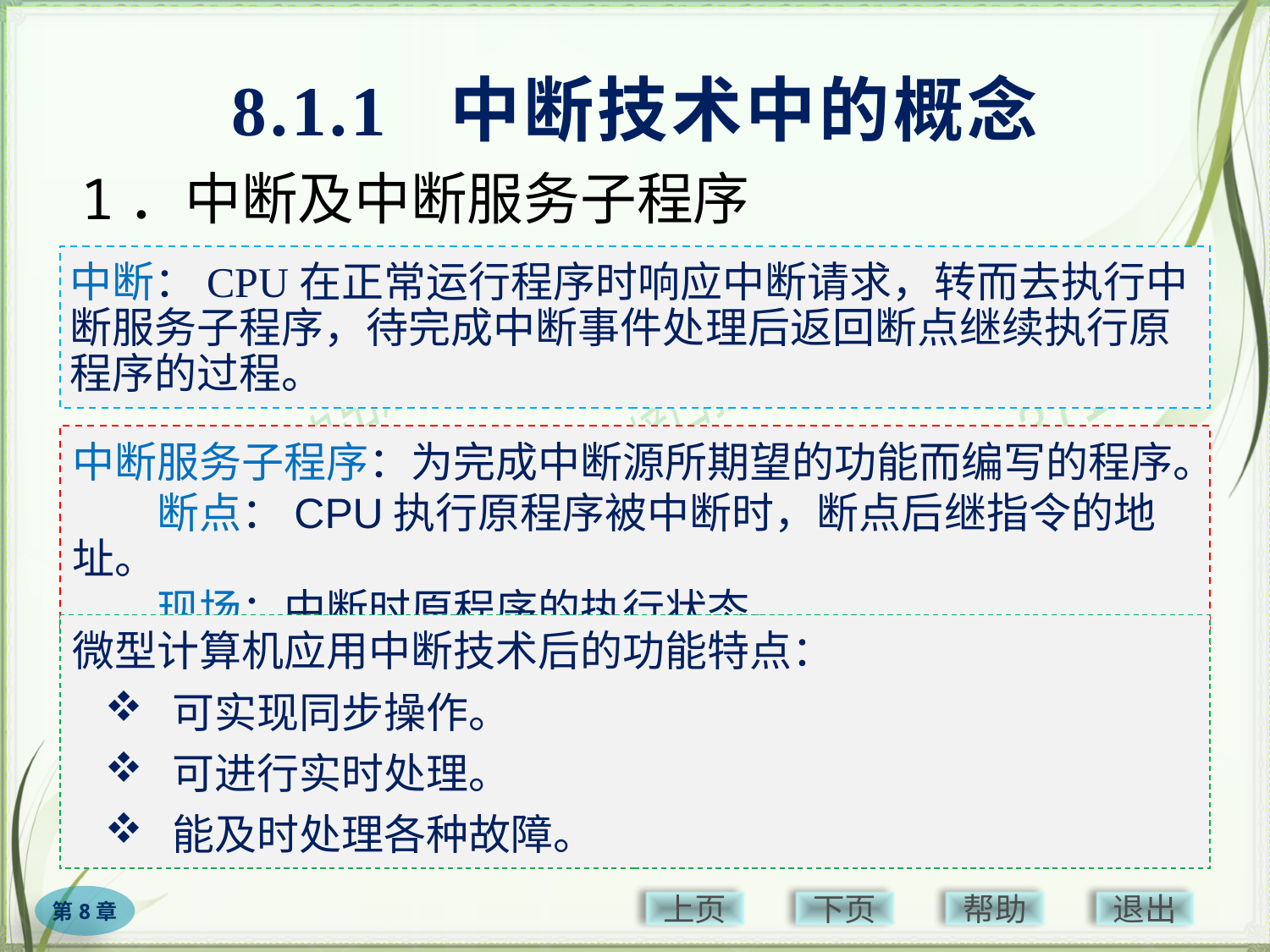

# 8.1.1  中断技术中的概念
1．中断及中断服务子程序
中断：CPU在正常运行程序时响应中断请求，转而去执行中断服务子程序，待完成中断事件处理后返回断点继续执行原程序的过程。
中断服务子程序：为完成中断源所期望的功能而编写的程序。
　　断点：CPU执行原程序被中断时，断点后继指令的地址。
　　现场：中断时原程序的执行状态。
微型计算机应用中断技术后的功能特点：
 可实现同步操作。
 可进行实时处理。
 能及时处理各种故障。